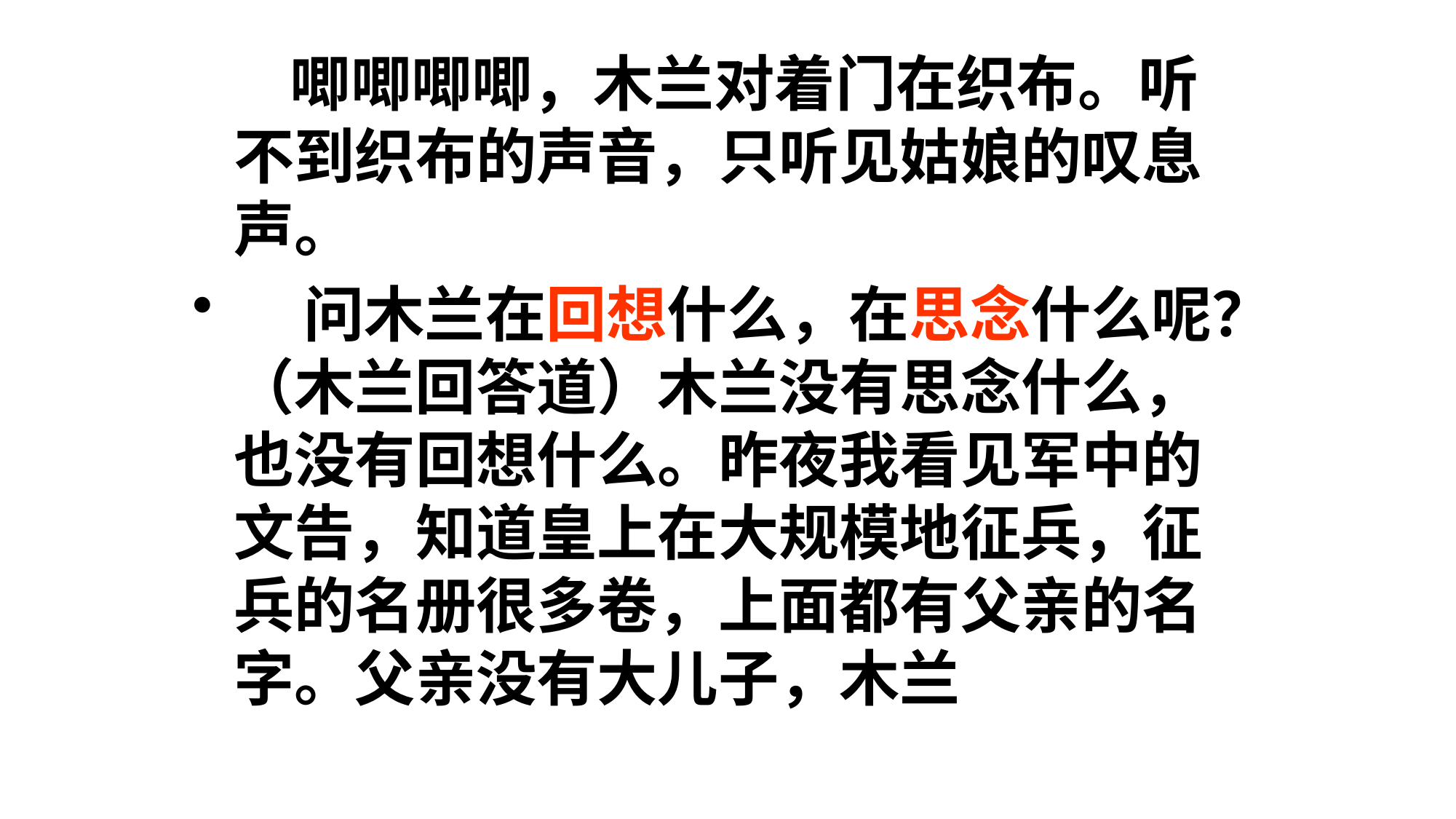

唧唧唧唧，木兰对着门在织布。听不到织布的声音，只听见姑娘的叹息声。
    问木兰在回想什么，在思念什么呢？（木兰回答道）木兰没有思念什么，也没有回想什么。昨夜我看见军中的文告，知道皇上在大规模地征兵，征兵的名册很多卷，上面都有父亲的名字。父亲没有大儿子，木兰